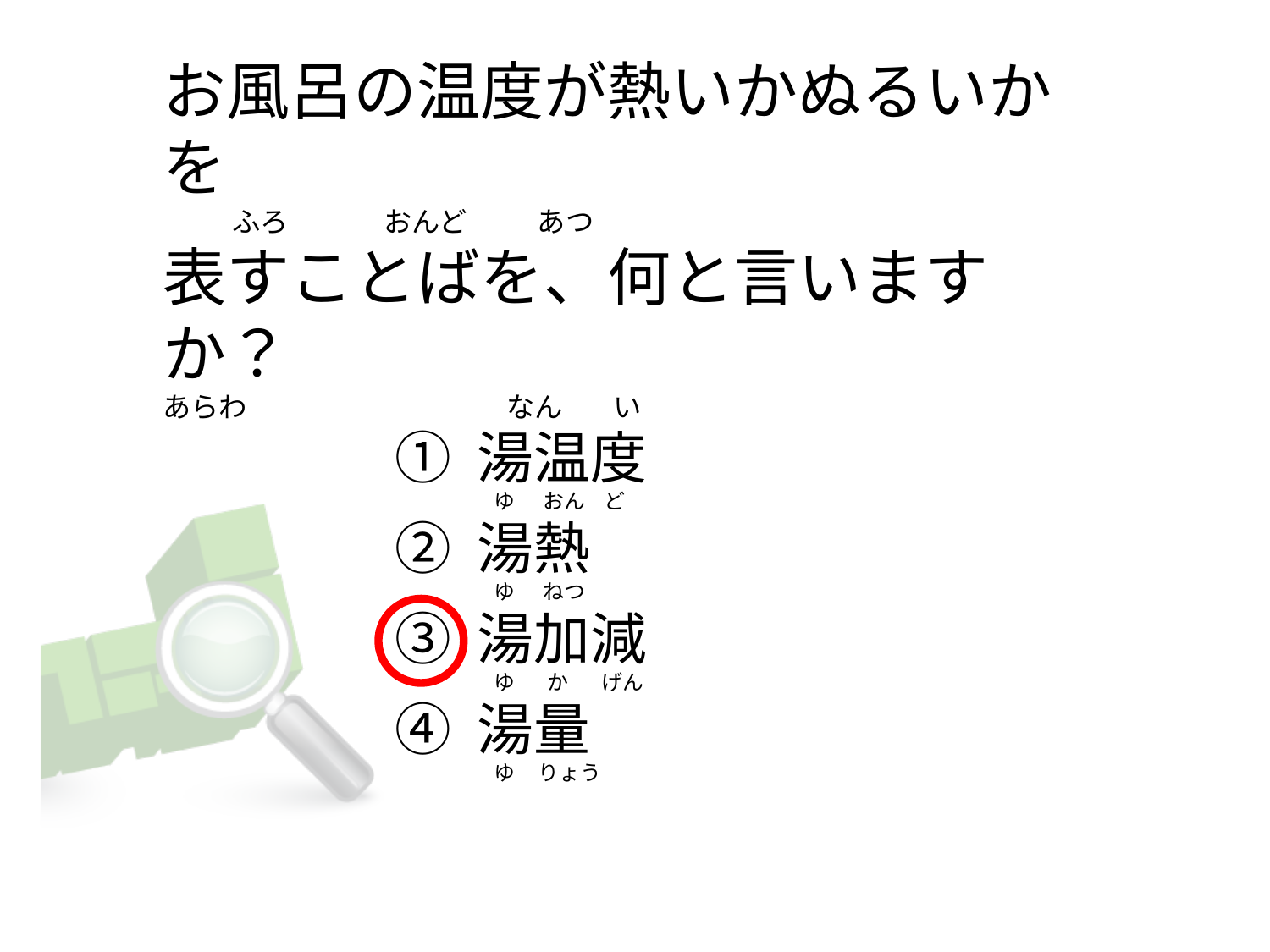

# お風呂の温度が熱いかぬるいかを            ふろ               おんど           あつ 表すことばを、何と言いますか？  あらわ　　                                なん        い
① 湯温度
② 湯熱
③ 湯加減
④ 湯量
  ゆ      おん    ど
  ゆ      ねつ

  ゆ       か       げん
  ゆ     りょう